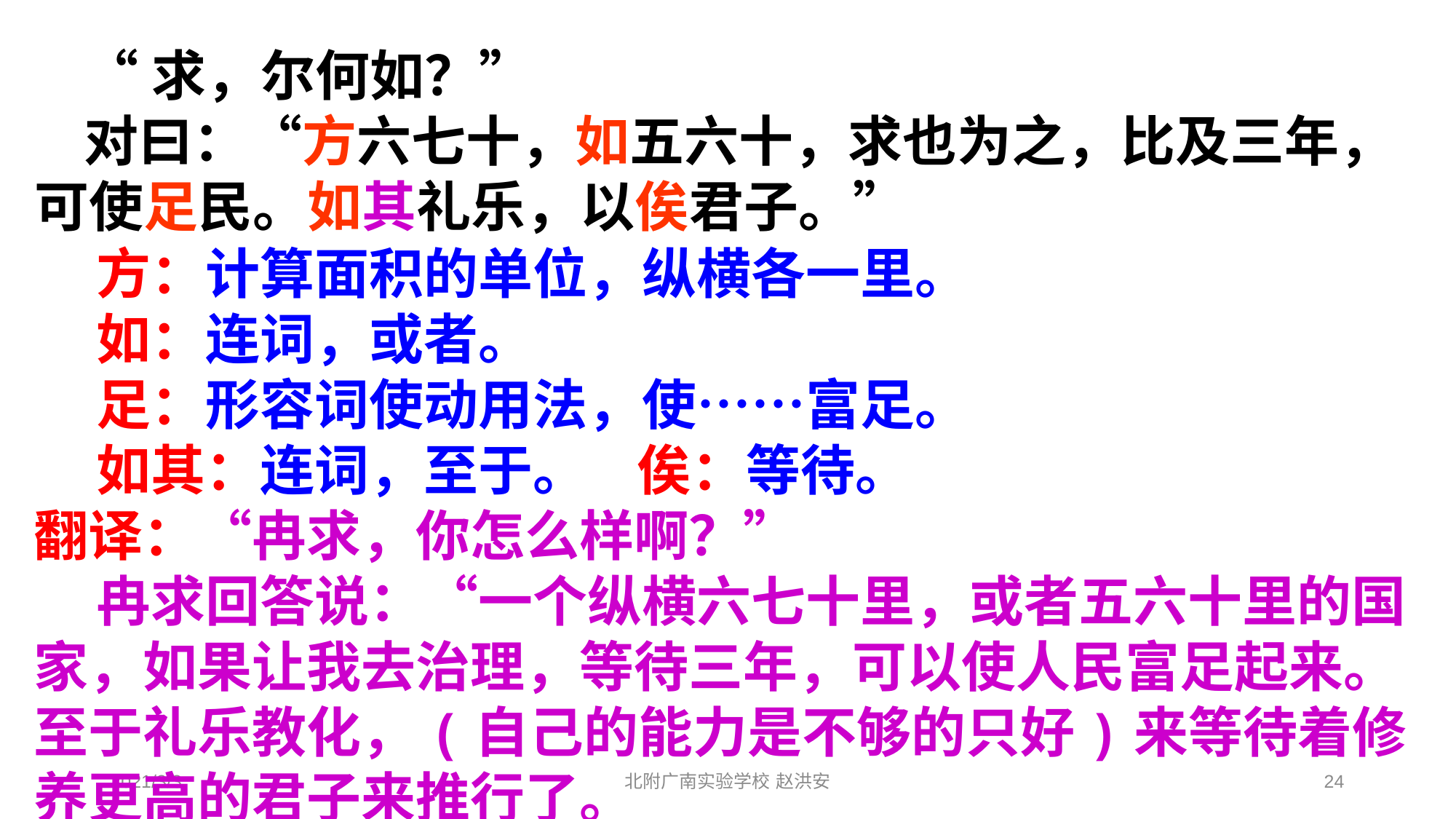

“求，尔何如？”
    对曰：“方六七十，如五六十，求也为之，比及三年，可使足民。如其礼乐，以俟君子。”
    方：计算面积的单位，纵横各一里。
    如：连词，或者。
    足：形容词使动用法，使……富足。
    如其：连词，至于。    俟：等待。
翻译：“冉求，你怎么样啊？”
    冉求回答说：“一个纵横六七十里，或者五六十里的国家，如果让我去治理，等待三年，可以使人民富足起来。至于礼乐教化，(自己的能力是不够的只好)来等待着修养更高的君子来推行了。
2021/3/3
北附广南实验学校 赵洪安
24